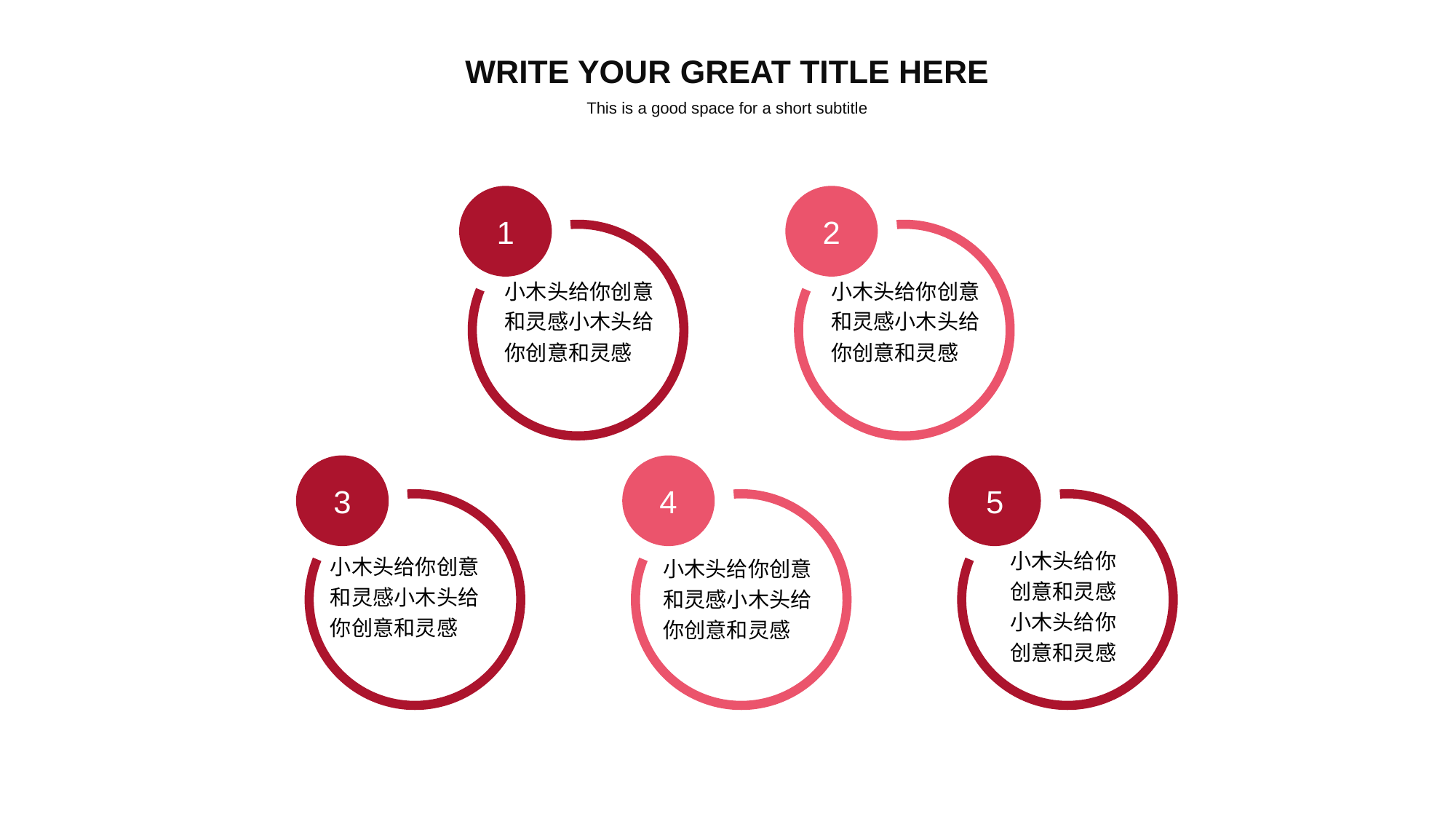

WRITE YOUR GREAT TITLE HERE
This is a good space for a short subtitle
1

小木头给你创意和灵感小木头给你创意和灵感
2

小木头给你创意和灵感小木头给你创意和灵感
3

小木头给你创意和灵感小木头给你创意和灵感
4

小木头给你创意和灵感小木头给你创意和灵感
5

小木头给你创意和灵感小木头给你创意和灵感